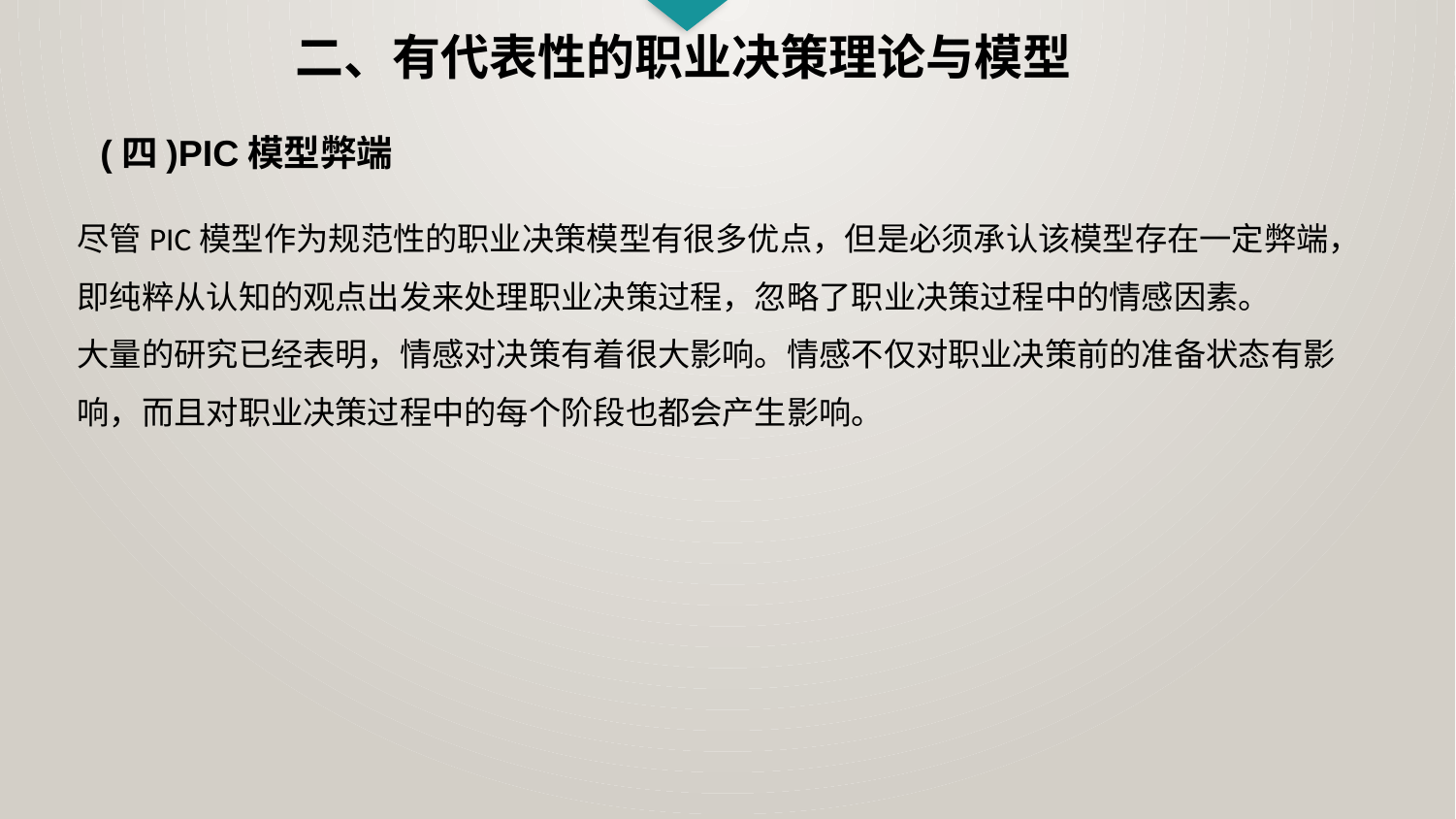

二、有代表性的职业决策理论与模型
(四)PIC模型弊端
尽管PIC模型作为规范性的职业决策模型有很多优点，但是必须承认该模型存在一定弊端，即纯粹从认知的观点出发来处理职业决策过程，忽略了职业决策过程中的情感因素。
大量的研究已经表明，情感对决策有着很大影响。情感不仅对职业决策前的准备状态有影响，而且对职业决策过程中的每个阶段也都会产生影响。
28